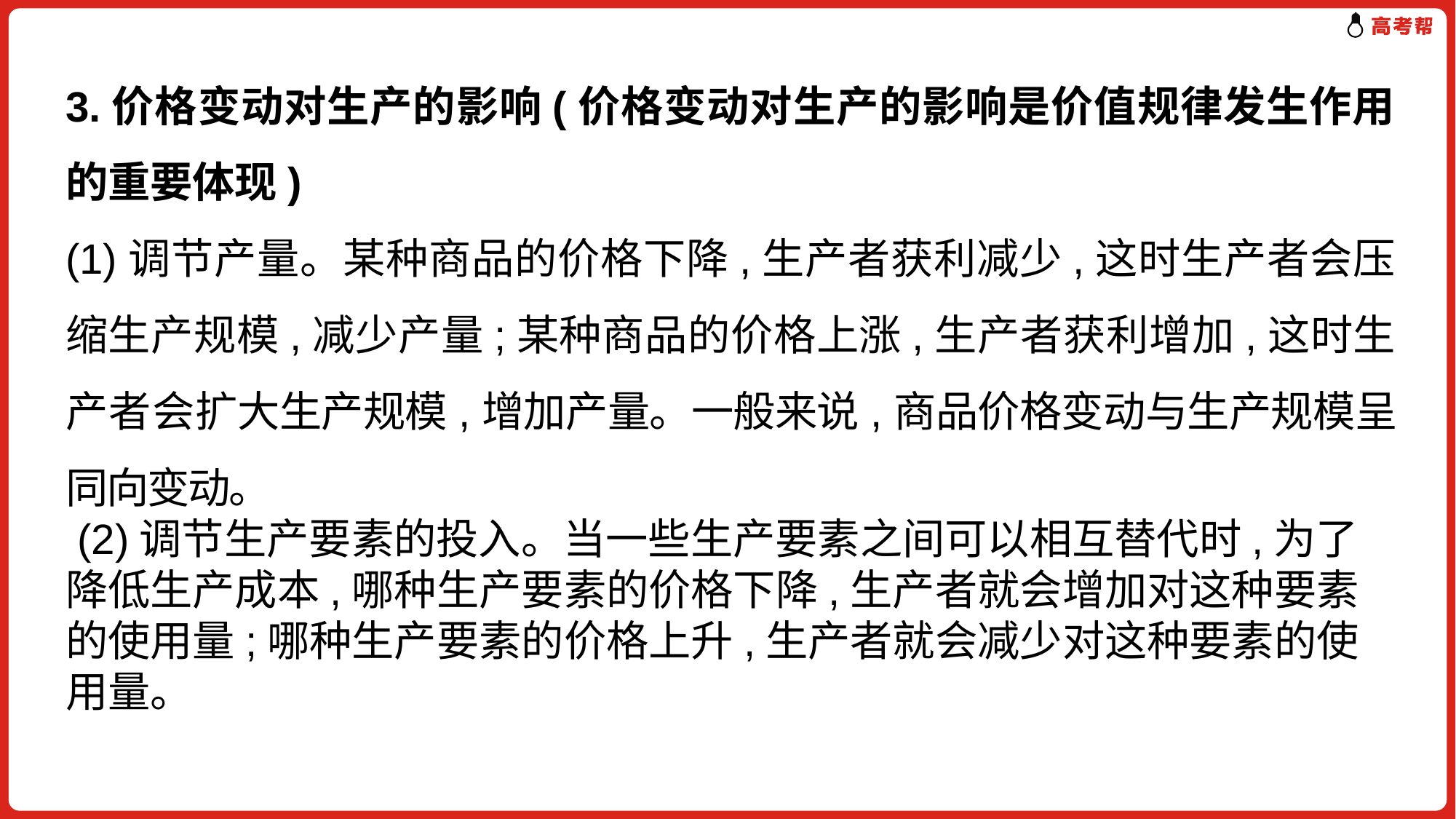

3.价格变动对生产的影响(价格变动对生产的影响是价值规律发生作用的重要体现)
(1)调节产量。某种商品的价格下降,生产者获利减少,这时生产者会压缩生产规模,减少产量;某种商品的价格上涨,生产者获利增加,这时生产者会扩大生产规模,增加产量。一般来说,商品价格变动与生产规模呈同向变动。
 (2)调节生产要素的投入。当一些生产要素之间可以相互替代时,为了降低生产成本,哪种生产要素的价格下降,生产者就会增加对这种要素的使用量;哪种生产要素的价格上升,生产者就会减少对这种要素的使用量。